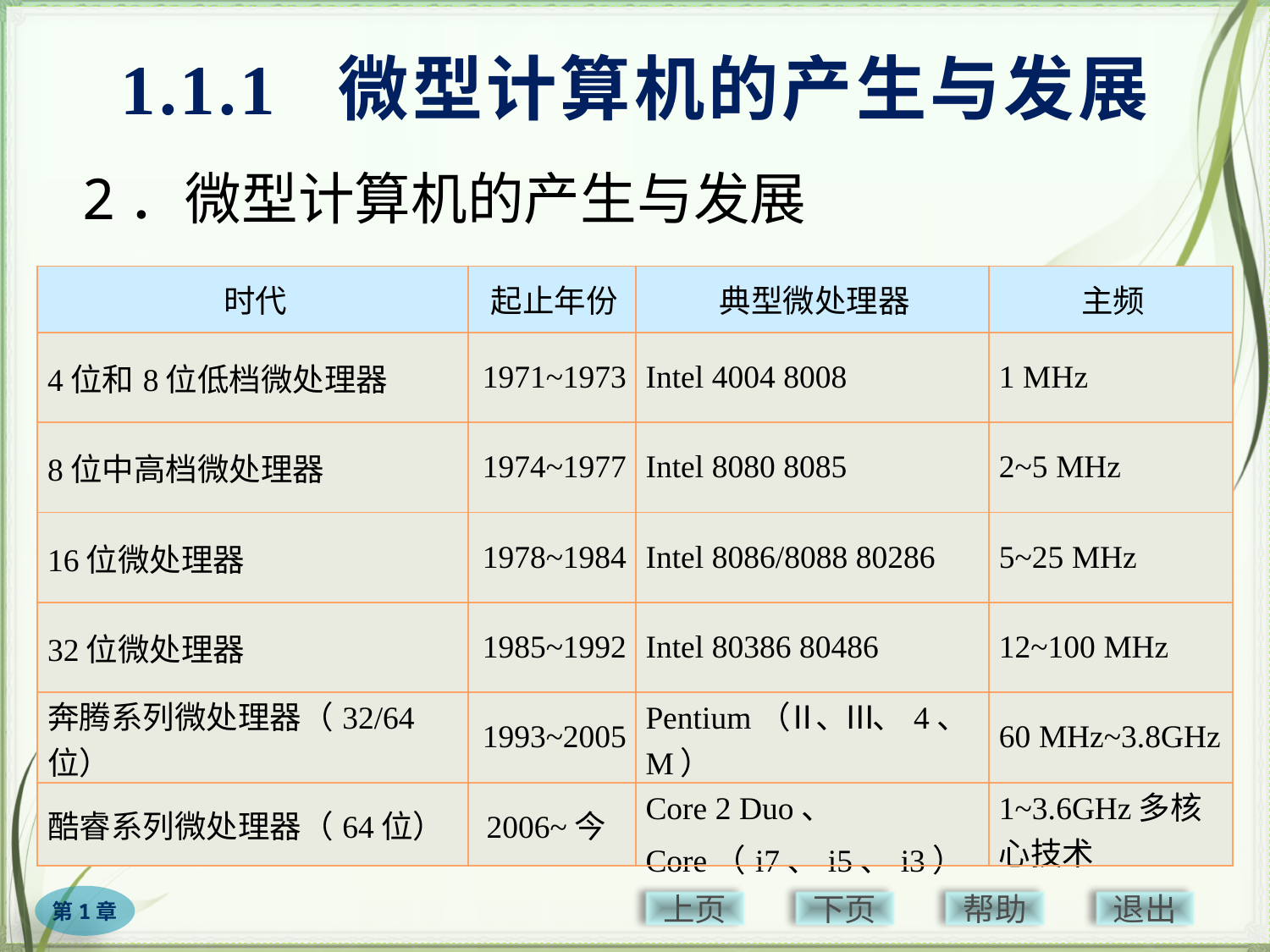

1.1.1  微型计算机的产生与发展
2．微型计算机的产生与发展
| 时代 | 起止年份 | 典型微处理器 | 主频 |
| --- | --- | --- | --- |
| 4位和8位低档微处理器 | 1971~1973 | Intel 4004 8008 | 1 MHz |
| 8位中高档微处理器 | 1974~1977 | Intel 8080 8085 | 2~5 MHz |
| 16位微处理器 | 1978~1984 | Intel 8086/8088 80286 | 5~25 MHz |
| 32位微处理器 | 1985~1992 | Intel 80386 80486 | 12~100 MHz |
| 奔腾系列微处理器（32/64位） | 1993~2005 | Pentium（Ⅱ、Ⅲ、4、M） | 60 MHz~3.8GHz |
| 酷睿系列微处理器（64位） | 2006~今 | Core 2 Duo、 Core（i7、i5、i3） | 1~3.6GHz多核心技术 |